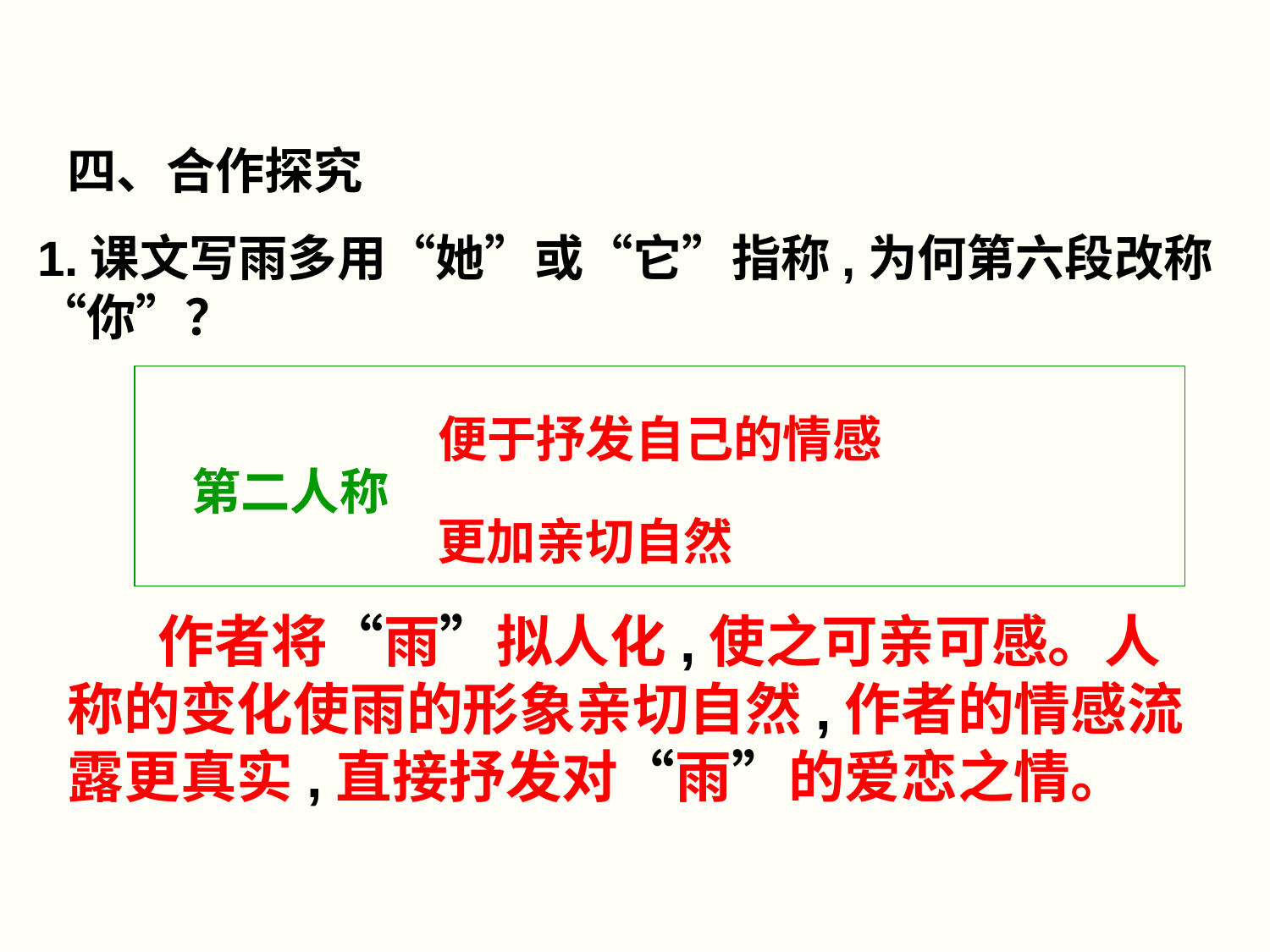

四、合作探究
1.课文写雨多用“她”或“它”指称,为何第六段改称“你”？

便于抒发自己的情感
第二人称
更加亲切自然
       作者将“雨”拟人化,使之可亲可感。人称的变化使雨的形象亲切自然,作者的情感流露更真实,直接抒发对“雨”的爱恋之情。